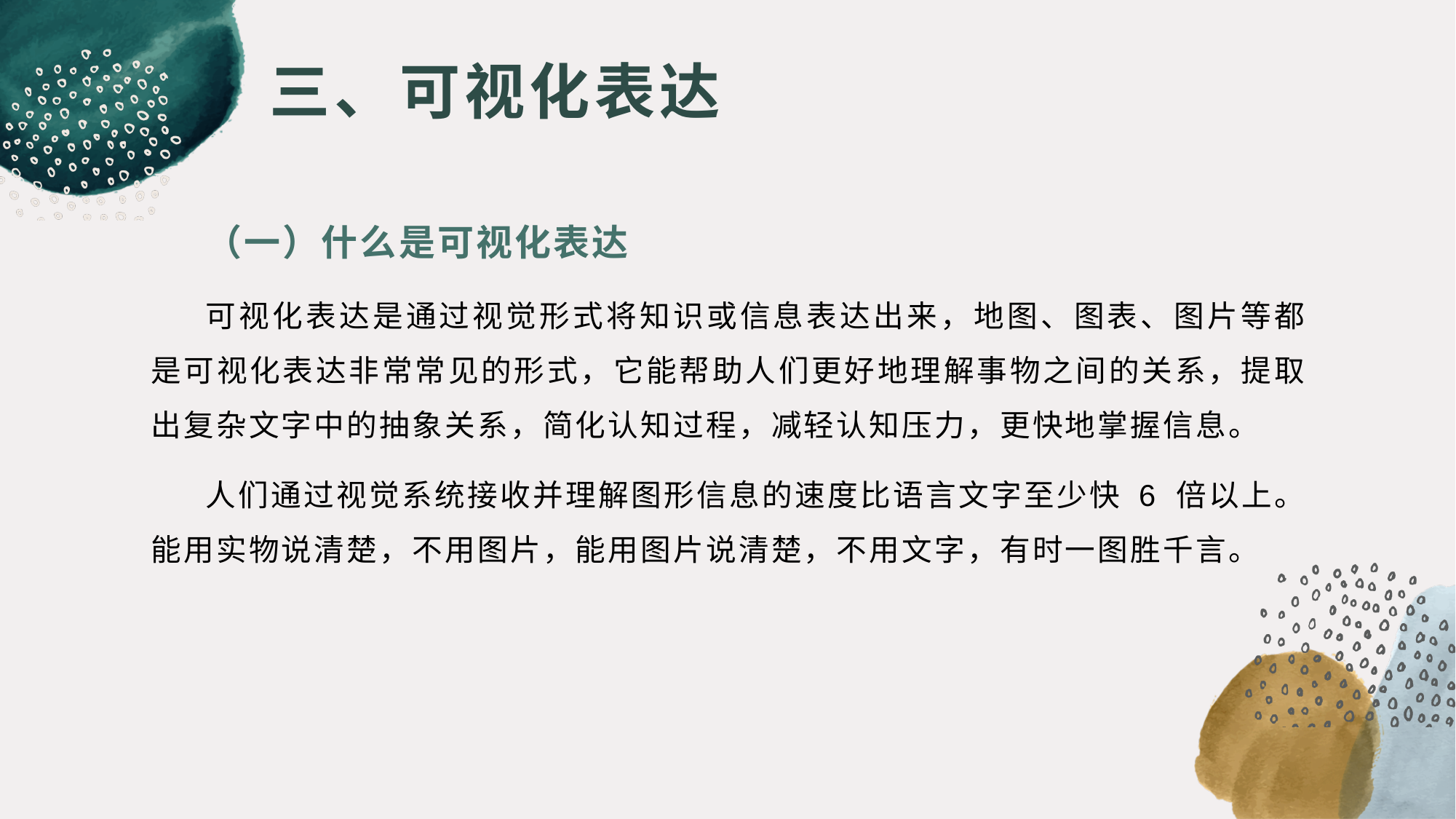

# 三、可视化表达
（一）什么是可视化表达
可视化表达是通过视觉形式将知识或信息表达出来，地图、图表、图片等都是可视化表达非常常见的形式，它能帮助人们更好地理解事物之间的关系，提取出复杂文字中的抽象关系，简化认知过程，减轻认知压力，更快地掌握信息。
人们通过视觉系统接收并理解图形信息的速度比语言文字至少快 6 倍以上。能用实物说清楚，不用图片，能用图片说清楚，不用文字，有时一图胜千言。